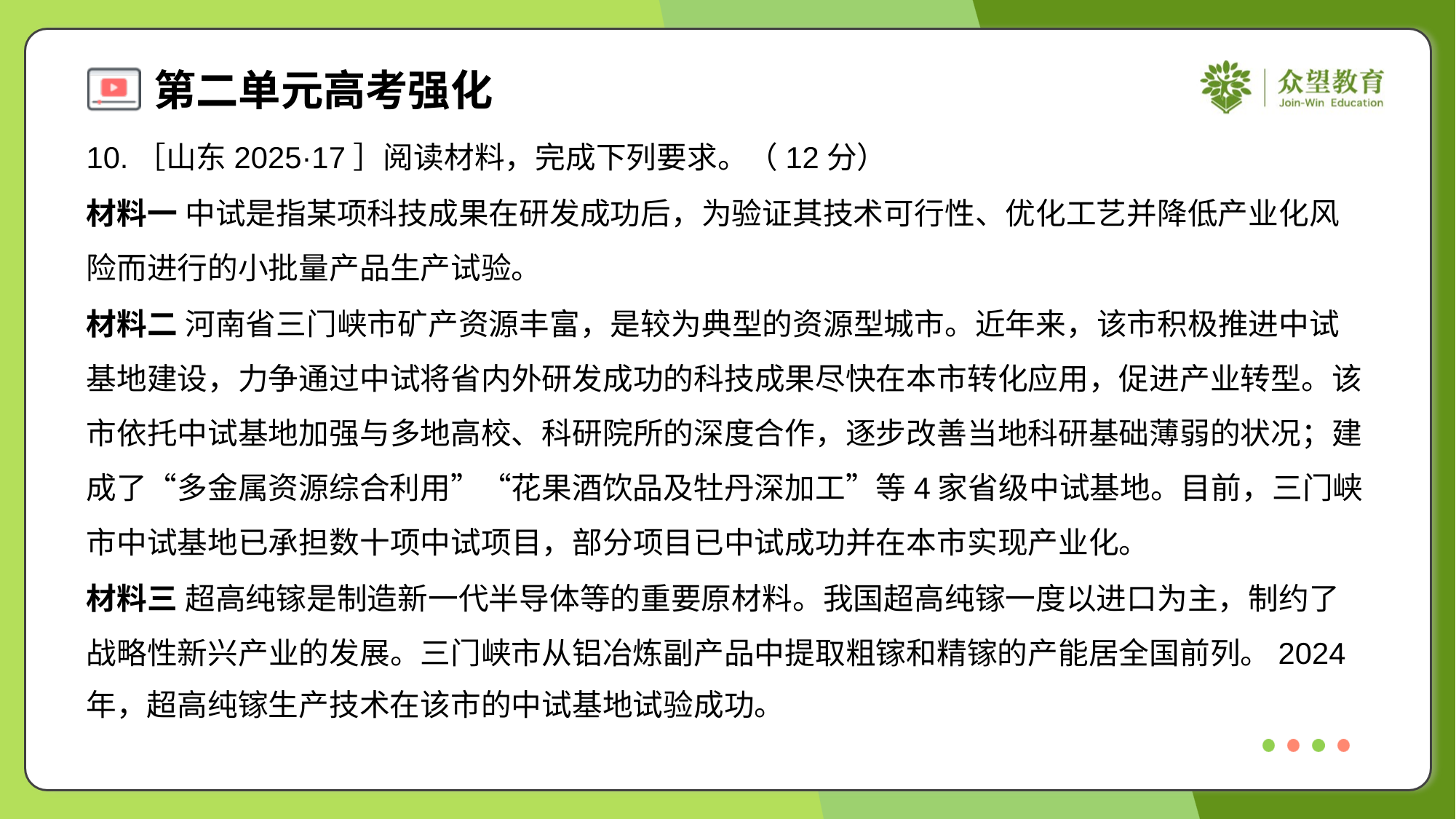

10.［山东2025·17］阅读材料，完成下列要求。（12分）
材料一 中试是指某项科技成果在研发成功后，为验证其技术可行性、优化工艺并降低产业化风
险而进行的小批量产品生产试验。
材料二 河南省三门峡市矿产资源丰富，是较为典型的资源型城市。近年来，该市积极推进中试
基地建设，力争通过中试将省内外研发成功的科技成果尽快在本市转化应用，促进产业转型。该
市依托中试基地加强与多地高校、科研院所的深度合作，逐步改善当地科研基础薄弱的状况；建
成了“多金属资源综合利用”“花果酒饮品及牡丹深加工”等4家省级中试基地。目前，三门峡
市中试基地已承担数十项中试项目，部分项目已中试成功并在本市实现产业化。
材料三 超高纯镓是制造新一代半导体等的重要原材料。我国超高纯镓一度以进口为主，制约了
战略性新兴产业的发展。三门峡市从铝冶炼副产品中提取粗镓和精镓的产能居全国前列。2024
年，超高纯镓生产技术在该市的中试基地试验成功。